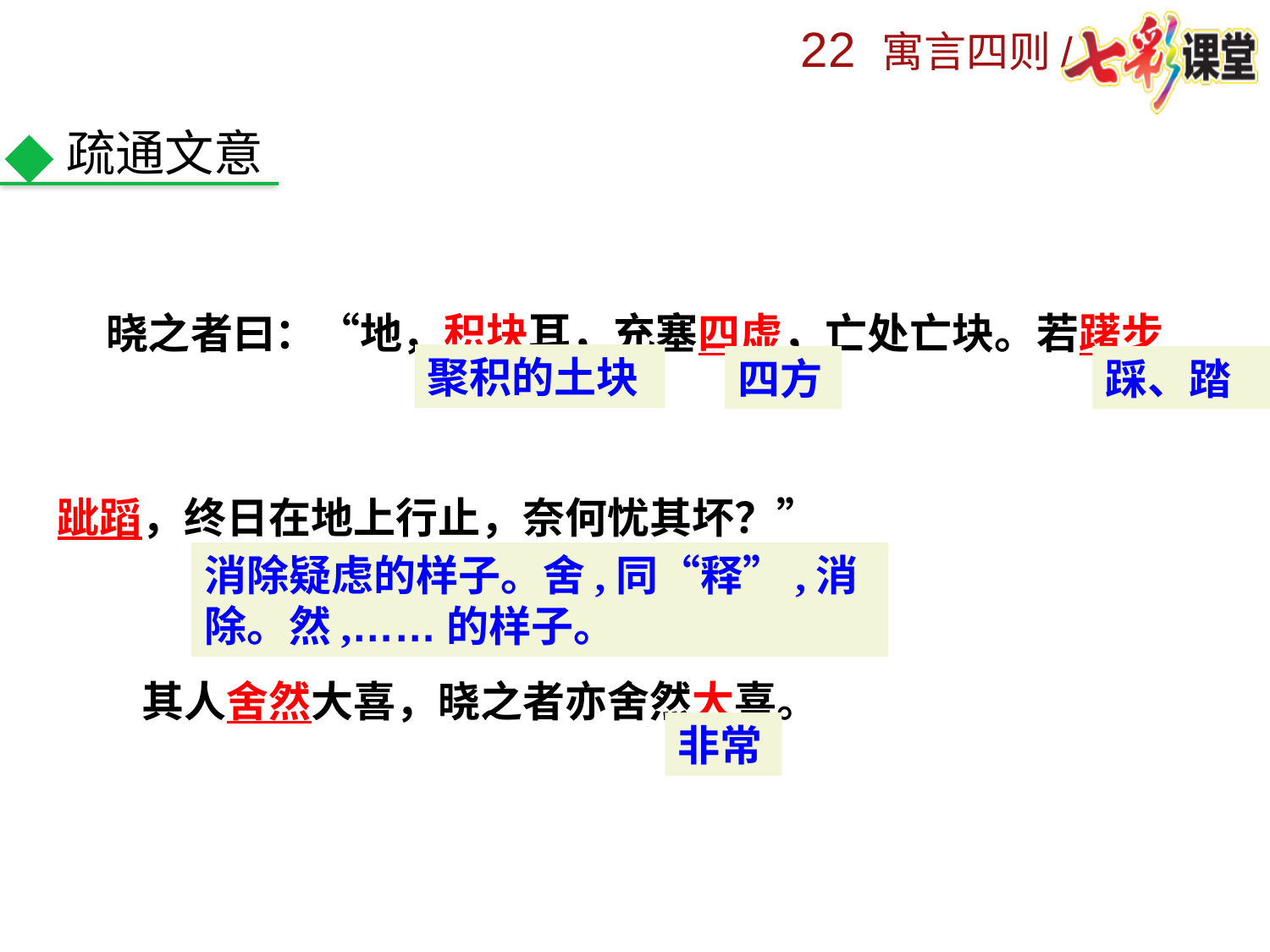

疏通文意

    晓之者曰：“地，积块耳，充塞四虚，亡处亡块。若躇步
跐蹈，终日在地上行止，奈何忧其坏？”
　　其人舍然大喜，晓之者亦舍然大喜。
聚积的土块
四方
踩、踏
消除疑虑的样子。舍,同“释”,消除。然,……的样子。
非常